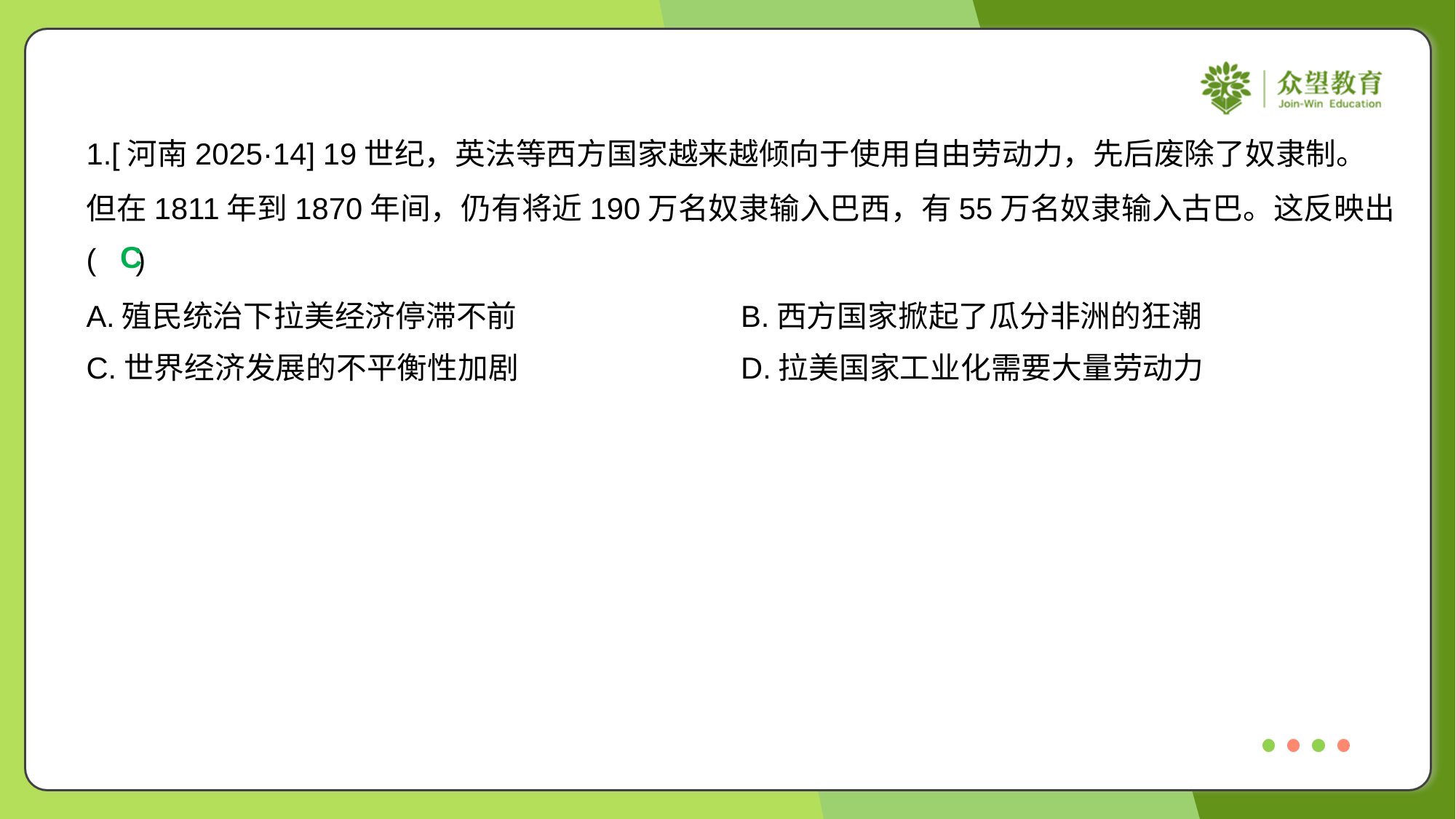

1.[河南2025·14] 19世纪，英法等西方国家越来越倾向于使用自由劳动力，先后废除了奴隶制。
但在1811年到1870年间，仍有将近190万名奴隶输入巴西，有55万名奴隶输入古巴。这反映出
(     )
C
A.殖民统治下拉美经济停滞不前	B.西方国家掀起了瓜分非洲的狂潮
C.世界经济发展的不平衡性加剧	D.拉美国家工业化需要大量劳动力